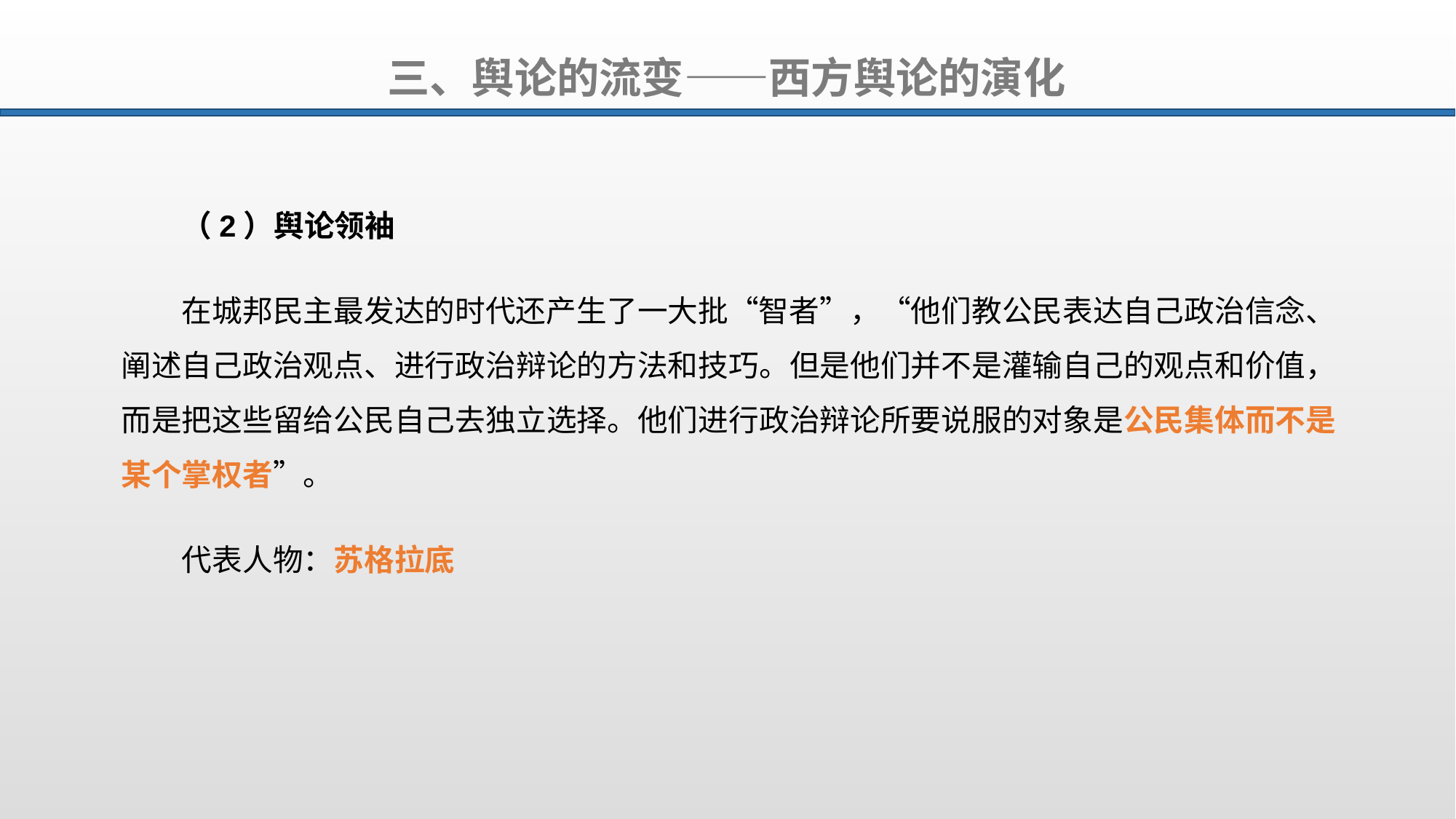

三、舆论的流变——西方舆论的演化

（2）舆论领袖
在城邦民主最发达的时代还产生了一大批“智者”，“他们教公民表达自己政治信念、阐述自己政治观点、进行政治辩论的方法和技巧。但是他们并不是灌输自己的观点和价值，而是把这些留给公民自己去独立选择。他们进行政治辩论所要说服的对象是公民集体而不是某个掌权者”。
代表人物：苏格拉底